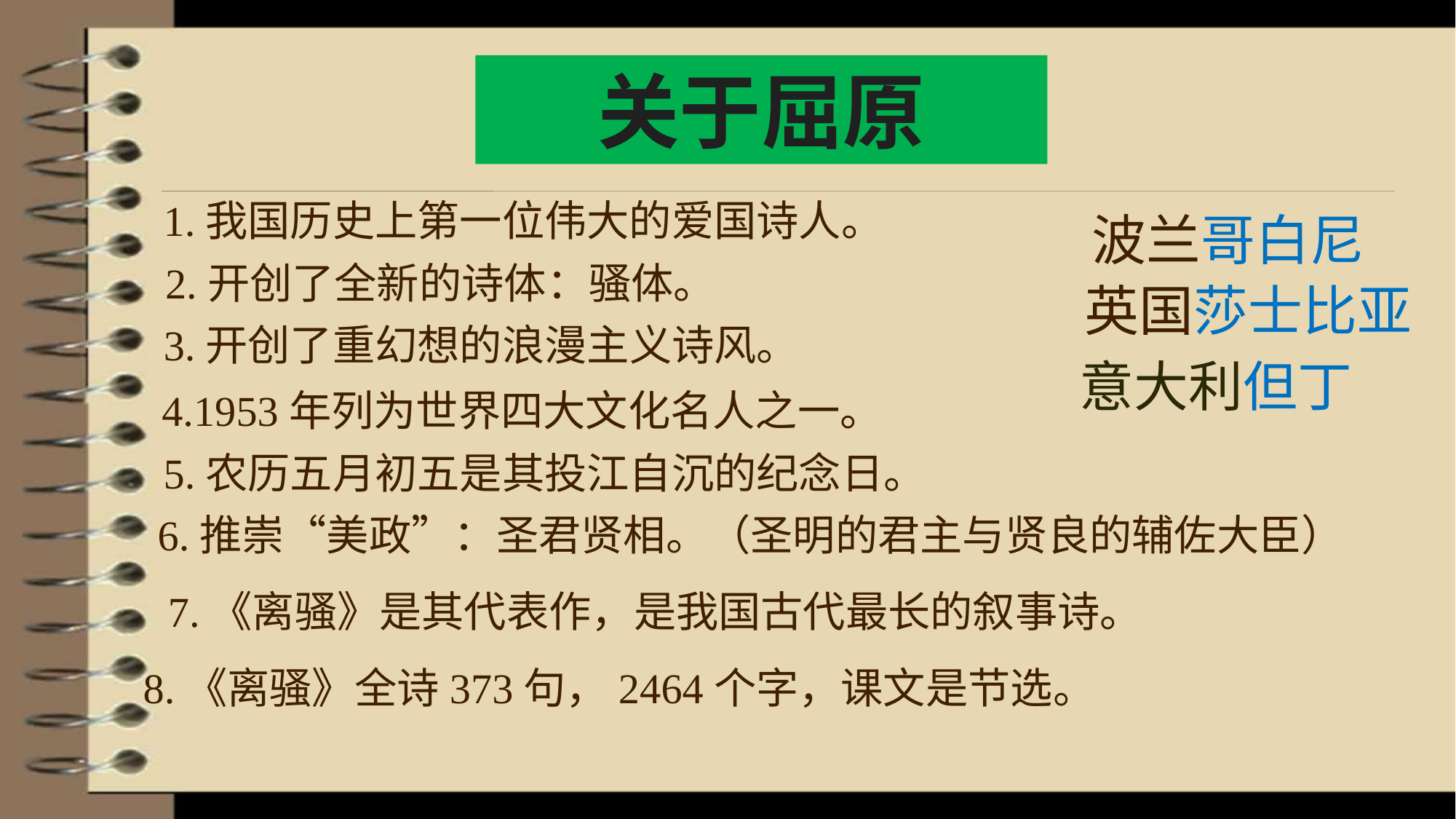

关于屈原
1.我国历史上第一位伟大的爱国诗人。
波兰哥白尼
2.开创了全新的诗体：骚体。
英国莎士比亚
3.开创了重幻想的浪漫主义诗风。
   意大利但丁
4.1953年列为世界四大文化名人之一。
5.农历五月初五是其投江自沉的纪念日。
6.推崇“美政”：圣君贤相。（圣明的君主与贤良的辅佐大臣）
7.《离骚》是其代表作，是我国古代最长的叙事诗。
8.《离骚》全诗373句，2464个字，课文是节选。